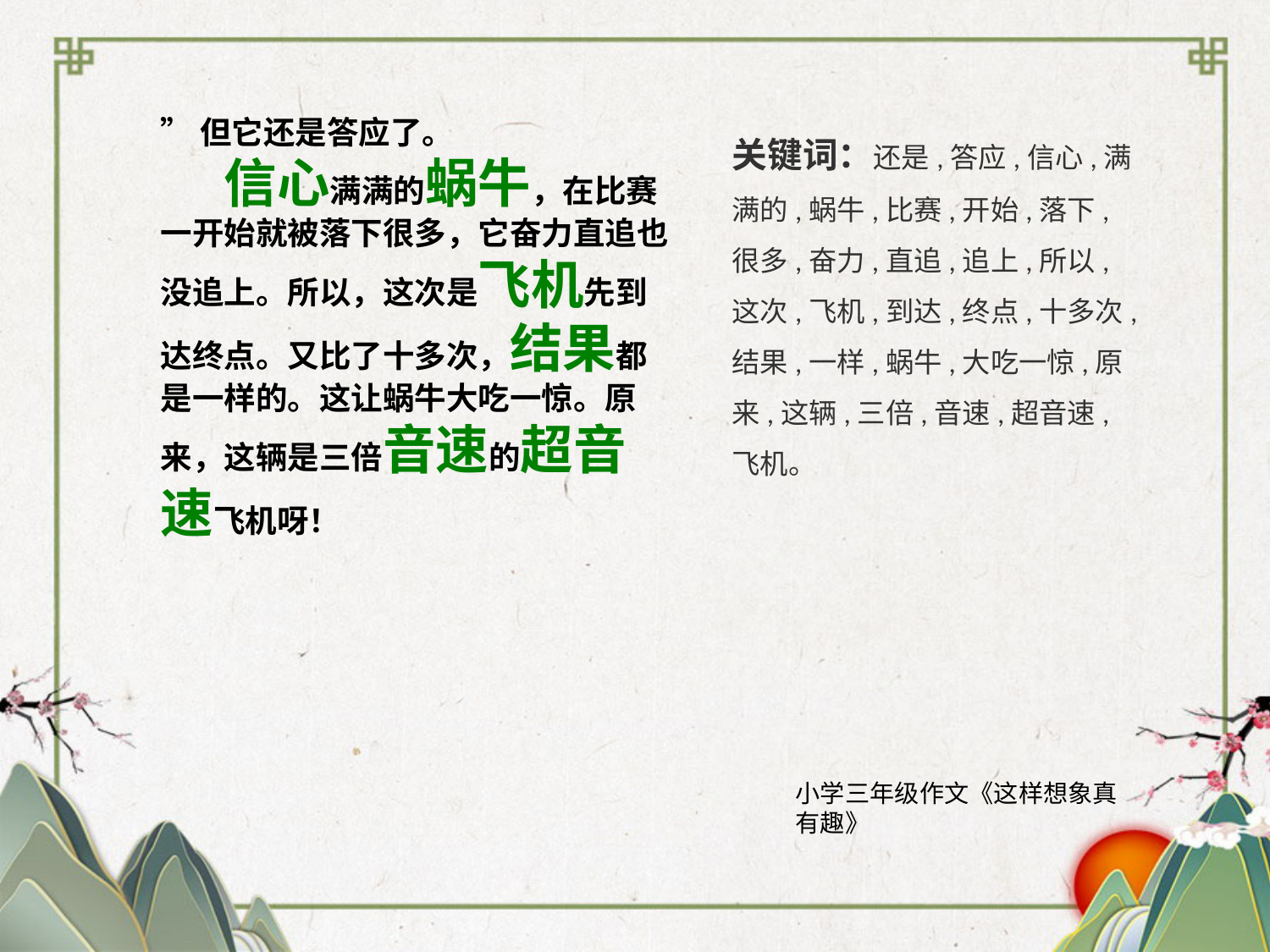

”但它还是答应了。
　　信心满满的蜗牛，在比赛一开始就被落下很多，它奋力直追也没追上。所以，这次是飞机先到达终点。又比了十多次，结果都是一样的。这让蜗牛大吃一惊。原来，这辆是三倍音速的超音速飞机呀！
关键词：还是,答应,信心,满满的,蜗牛,比赛,开始,落下,很多,奋力,直追,追上,所以,这次,飞机,到达,终点,十多次,结果,一样,蜗牛,大吃一惊,原来,这辆,三倍,音速,超音速,飞机。
小学三年级作文《这样想象真有趣》